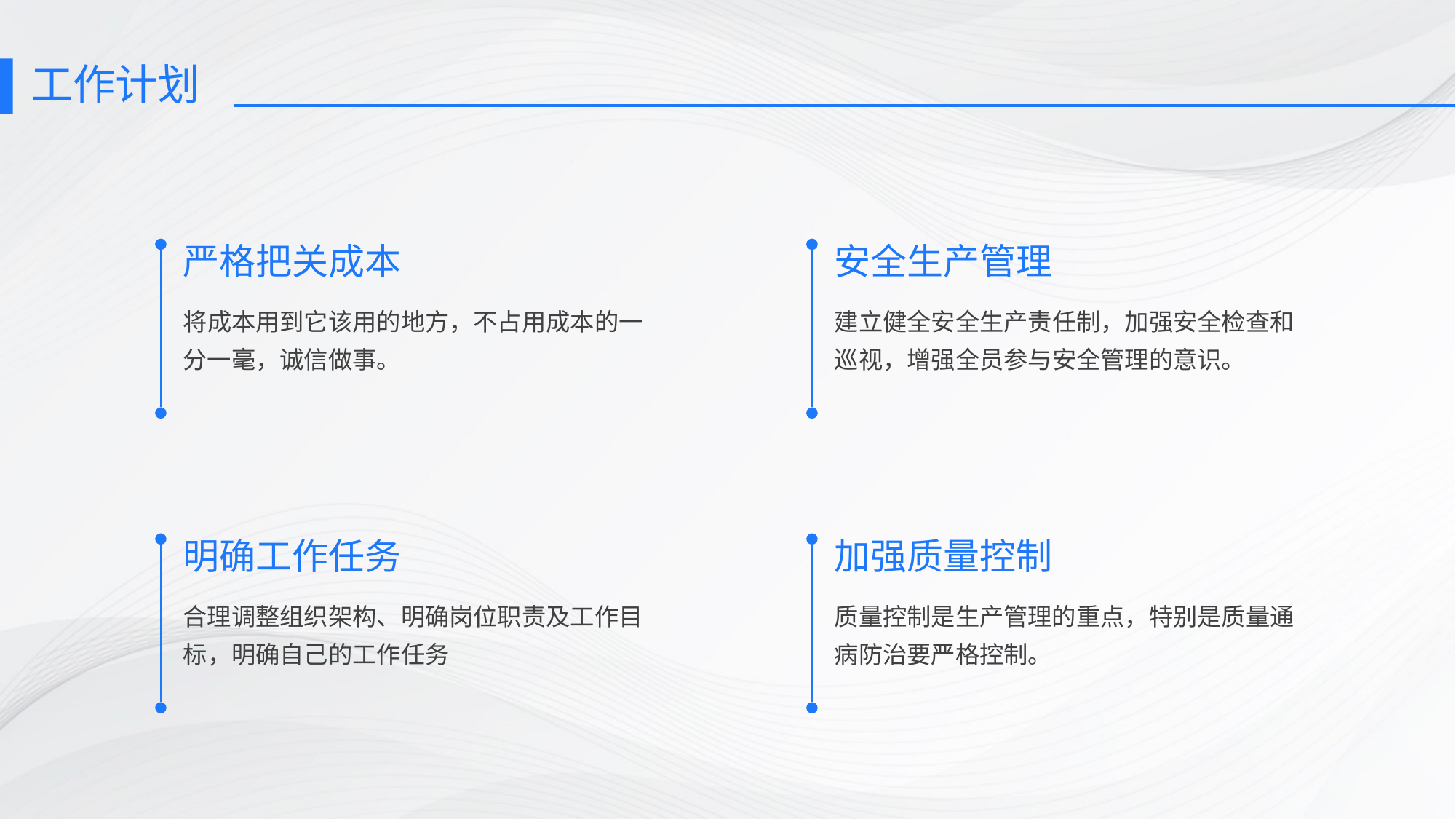

# 工作计划

严格把关成本
将成本用到它该用的地方，不占用成本的一分一毫，诚信做事。

安全生产管理
建立健全安全生产责任制，加强安全检查和巡视，增强全员参与安全管理的意识。

明确工作任务
合理调整组织架构、明确岗位职责及工作目标，明确自己的工作任务

加强质量控制
质量控制是生产管理的重点，特别是质量通病防治要严格控制。